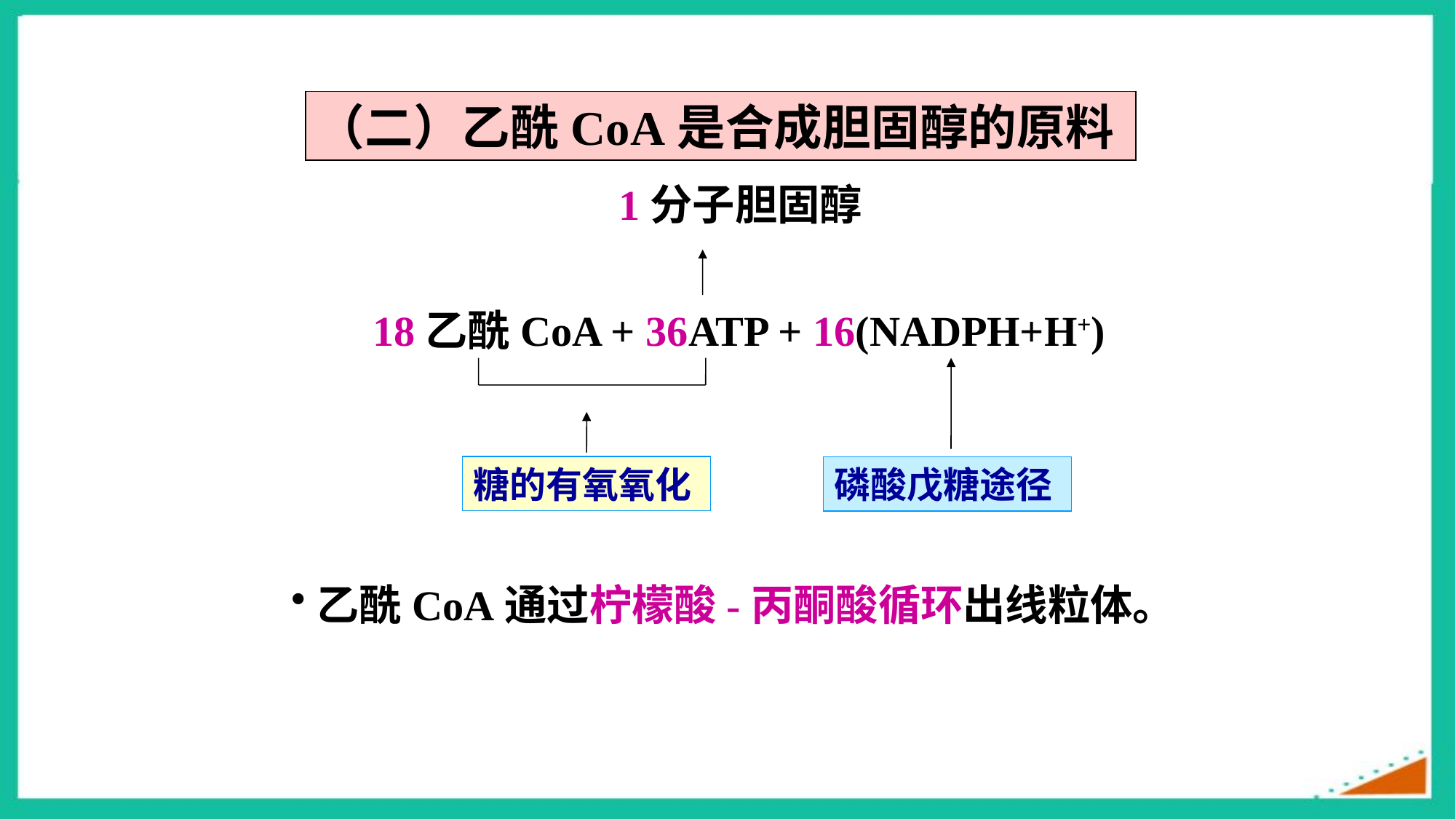

（二）乙酰CoA是合成胆固醇的原料
1分子胆固醇

18乙酰CoA + 36ATP + 16(NADPH+H+)

糖的有氧氧化
磷酸戊糖途径
乙酰CoA通过柠檬酸-丙酮酸循环出线粒体。